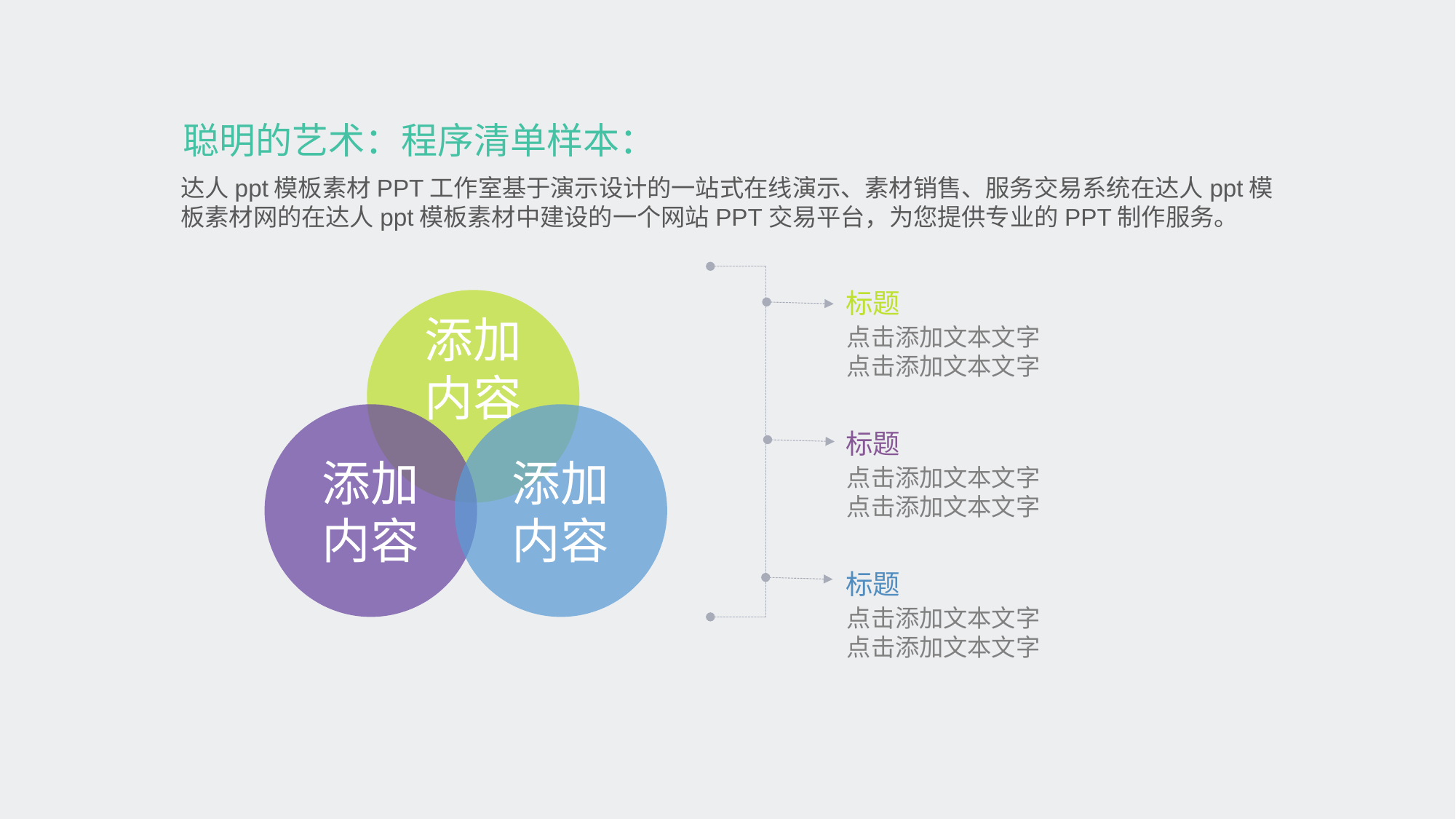

聪明的艺术：程序清单样本：
达人ppt模板素材PPT工作室基于演示设计的一站式在线演示、素材销售、服务交易系统在达人ppt模板素材网的在达人ppt模板素材中建设的一个网站PPT交易平台，为您提供专业的PPT制作服务。
标题
添加内容

点击添加文本文字
点击添加文本文字
添加内容
添加内容
标题
点击添加文本文字
点击添加文本文字
标题
点击添加文本文字
点击添加文本文字